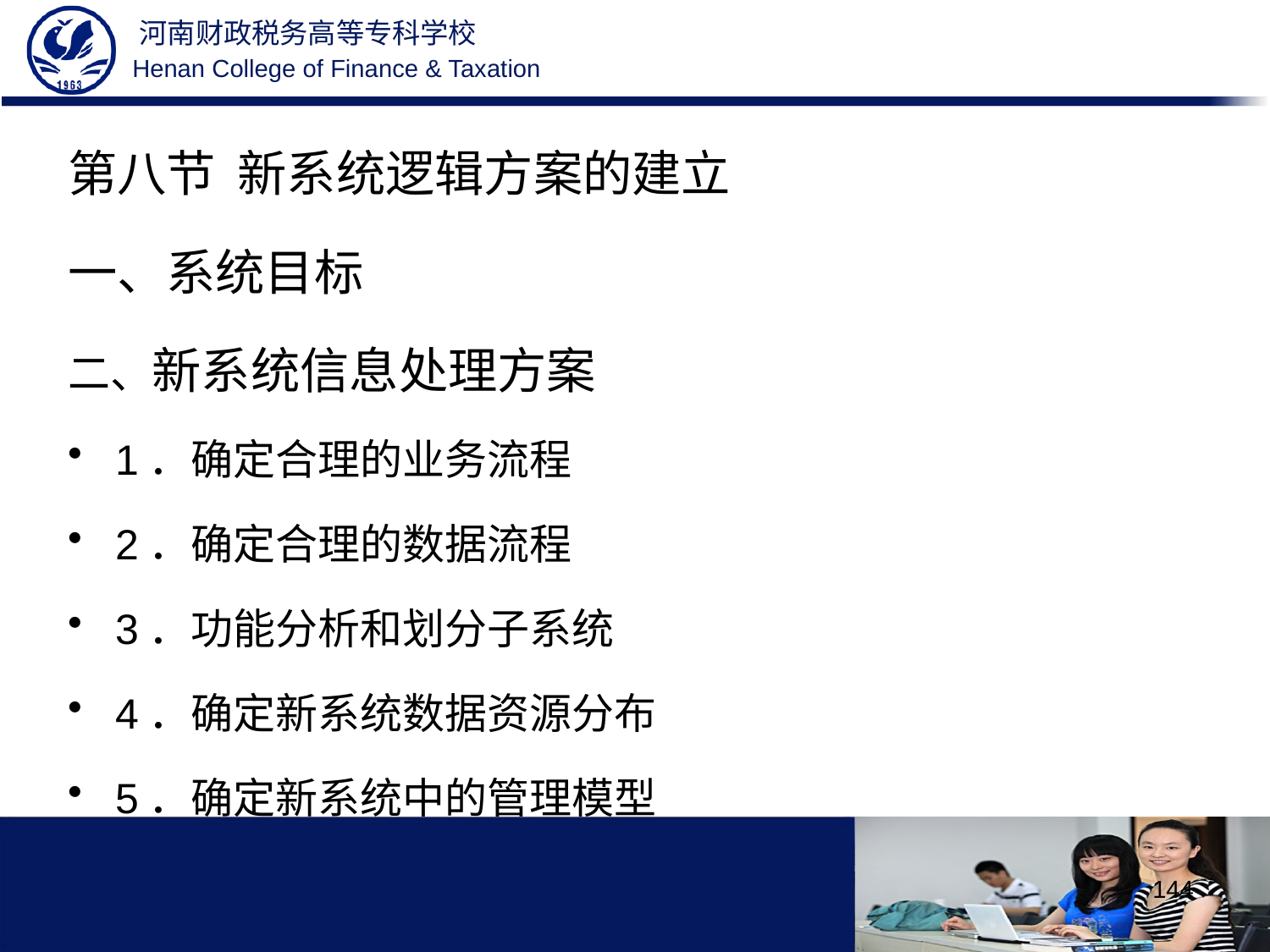

第八节  新系统逻辑方案的建立
一、系统目标
二、新系统信息处理方案
1．确定合理的业务流程
2．确定合理的数据流程
3．功能分析和划分子系统
4．确定新系统数据资源分布
5．确定新系统中的管理模型

144